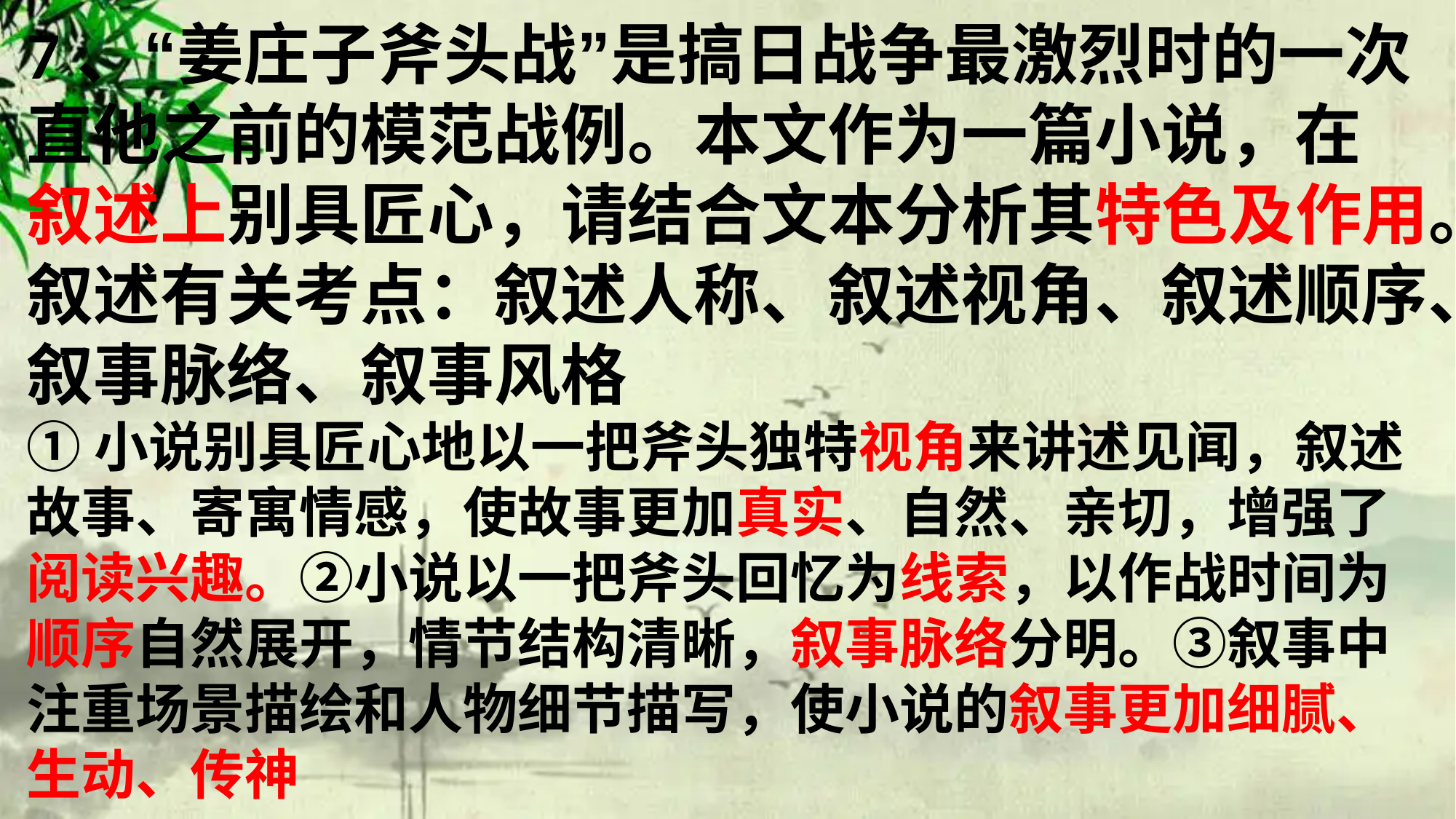

7、“姜庄子斧头战”是搞日战争最激烈时的一次直他之前的模范战例。本文作为一篇小说，在
叙述上别具匠心，请结合文本分析其特色及作用。
叙述有关考点：叙述人称、叙述视角、叙述顺序、叙事脉络、叙事风格
①小说别具匠心地以一把斧头独特视角来讲述见闻，叙述故事、寄寓情感，使故事更加真实、自然、亲切，增强了阅读兴趣。②小说以一把斧头回忆为线索，以作战时间为顺序自然展开，情节结构清晰，叙事脉络分明。③叙事中注重场景描绘和人物细节描写，使小说的叙事更加细腻、生动、传神